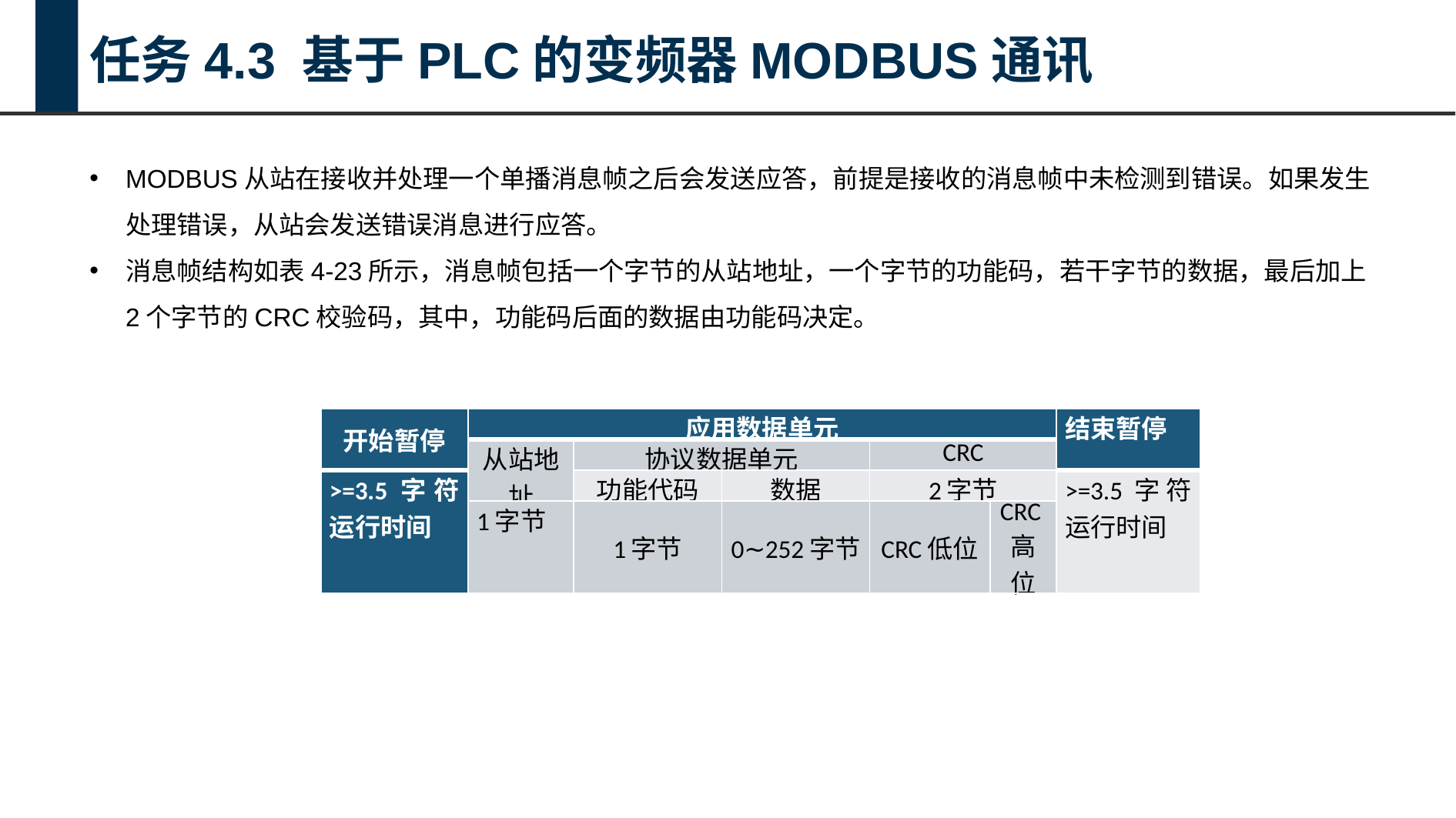

任务4.3 基于PLC的变频器MODBUS通讯
MODBUS从站在接收并处理一个单播消息帧之后会发送应答，前提是接收的消息帧中未检测到错误。如果发生处理错误，从站会发送错误消息进行应答。
消息帧结构如表4-23所示，消息帧包括一个字节的从站地址，一个字节的功能码，若干字节的数据，最后加上2个字节的CRC校验码，其中，功能码后面的数据由功能码决定。
| 开始暂停 | 应用数据单元 |  |  |  |  | 结束暂停 |
| --- | --- | --- | --- | --- | --- | --- |
|  | 从站地址 | 协议数据单元 |  | CRC |  |  |
| >=3.5字符运行时间 |  | 功能代码 | 数据 | 2字节 |  | >=3.5字符运行时间 |
|  | 1字节 | 1字节 | 0∼252字节 | CRC低位 | CRC高位 |  |